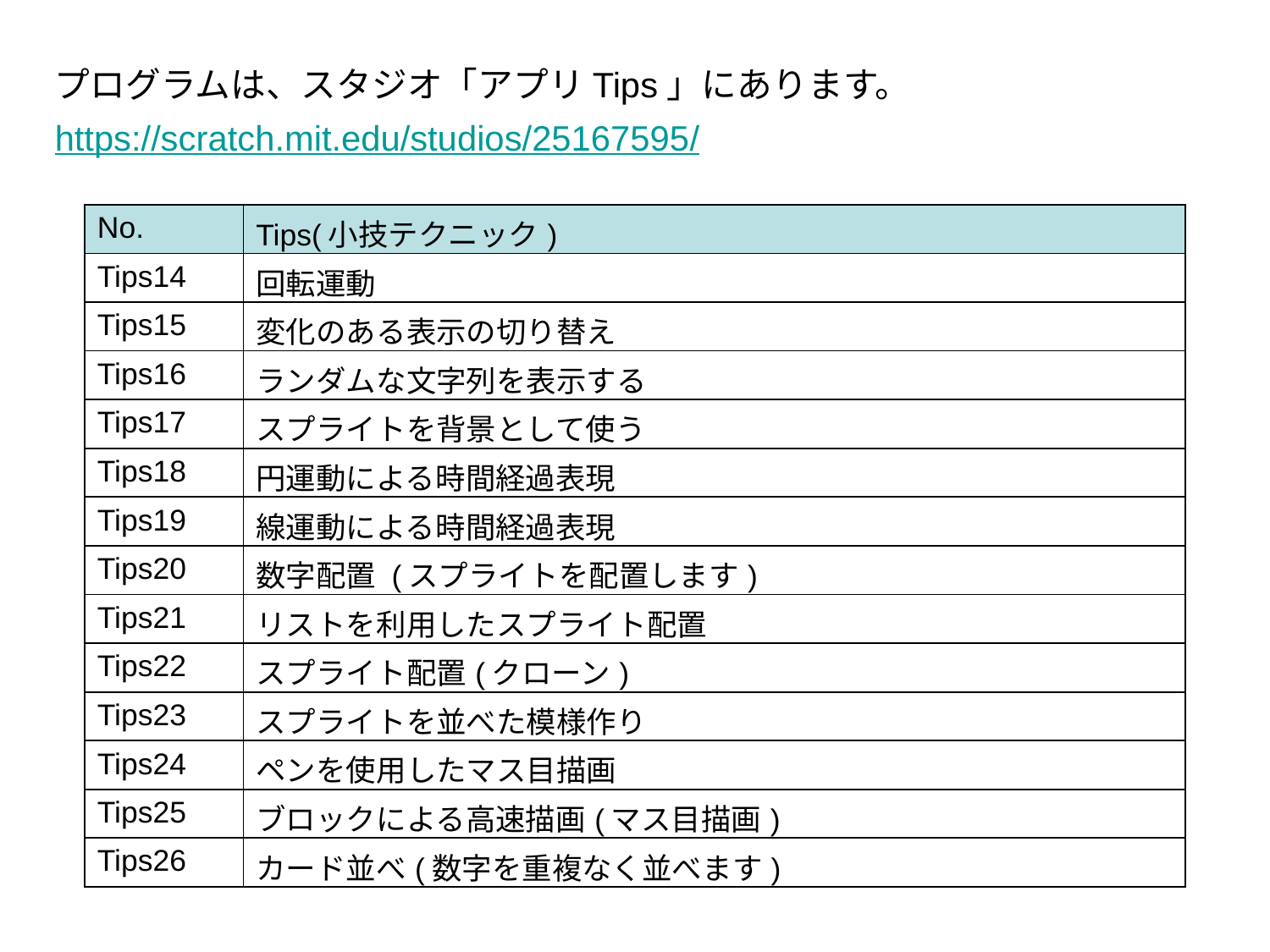

プログラムは、スタジオ「アプリTips」にあります。
https://scratch.mit.edu/studios/25167595/

| No. | Tips(小技テクニック) |
| --- | --- |
| Tips14 | 回転運動 |
| Tips15 | 変化のある表示の切り替え |
| Tips16 | ランダムな文字列を表示する |
| Tips17 | スプライトを背景として使う |
| Tips18 | 円運動による時間経過表現 |
| Tips19 | 線運動による時間経過表現 |
| Tips20 | 数字配置 (スプライトを配置します) |
| Tips21 | リストを利用したスプライト配置 |
| Tips22 | スプライト配置(クローン) |
| Tips23 | スプライトを並べた模様作り |
| Tips24 | ペンを使用したマス目描画 |
| Tips25 | ブロックによる高速描画(マス目描画) |
| Tips26 | カード並べ(数字を重複なく並べます) |